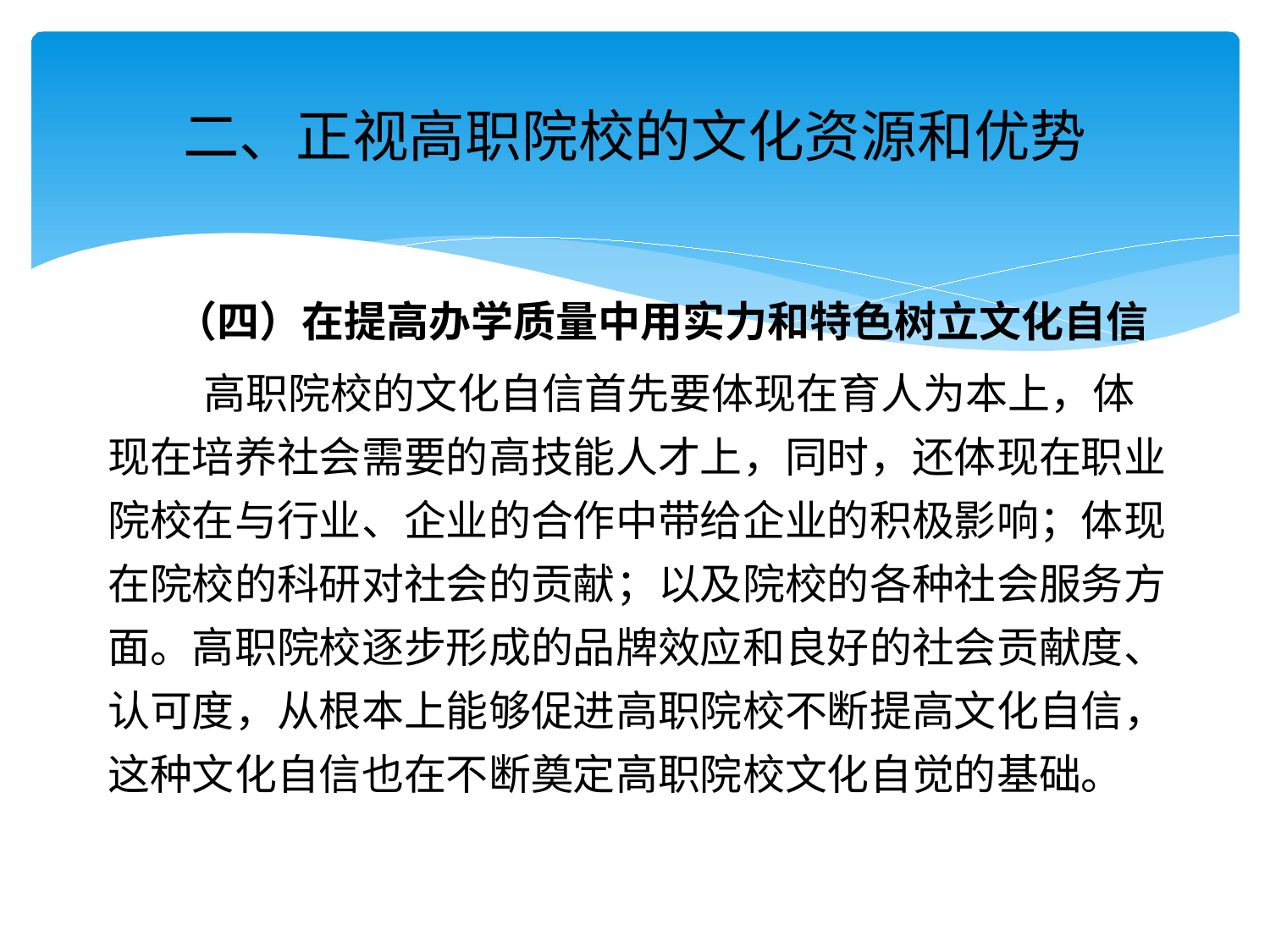

# 二、正视高职院校的文化资源和优势
      （四）在提高办学质量中用实力和特色树立文化自信
         高职院校的文化自信首先要体现在育人为本上，体现在培养社会需要的高技能人才上，同时，还体现在职业院校在与行业、企业的合作中带给企业的积极影响；体现在院校的科研对社会的贡献；以及院校的各种社会服务方面。高职院校逐步形成的品牌效应和良好的社会贡献度、认可度，从根本上能够促进高职院校不断提高文化自信，这种文化自信也在不断奠定高职院校文化自觉的基础。